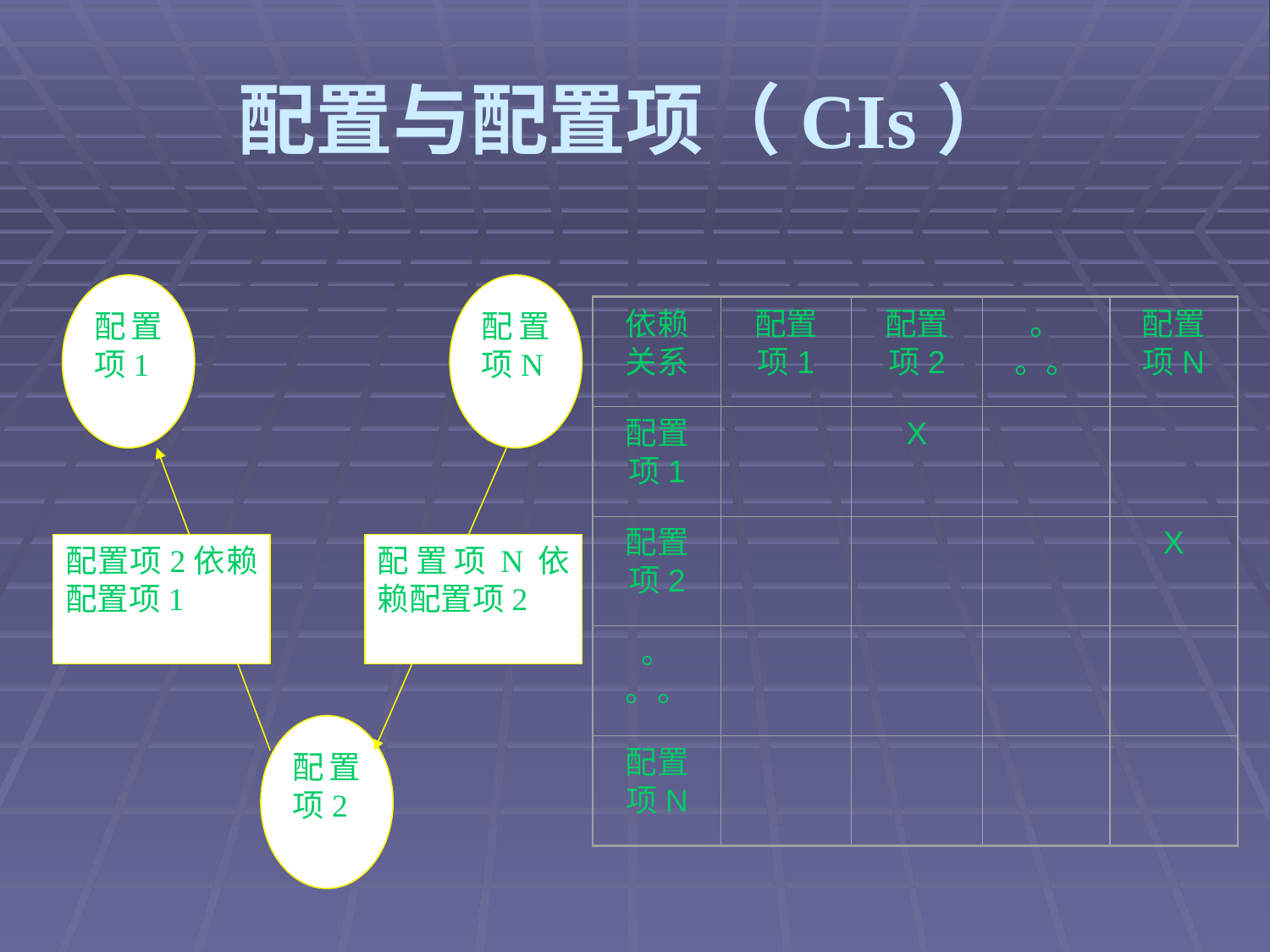

# 配置与配置项（CIs）
配置项1
配置项N

配置项2依赖配置项1
配置项N依赖配置项2
配置项2

依赖关系

配置项1

配置项2

。。。

配置项N

配置项1

X

配置项2

X

。。。

配置项N